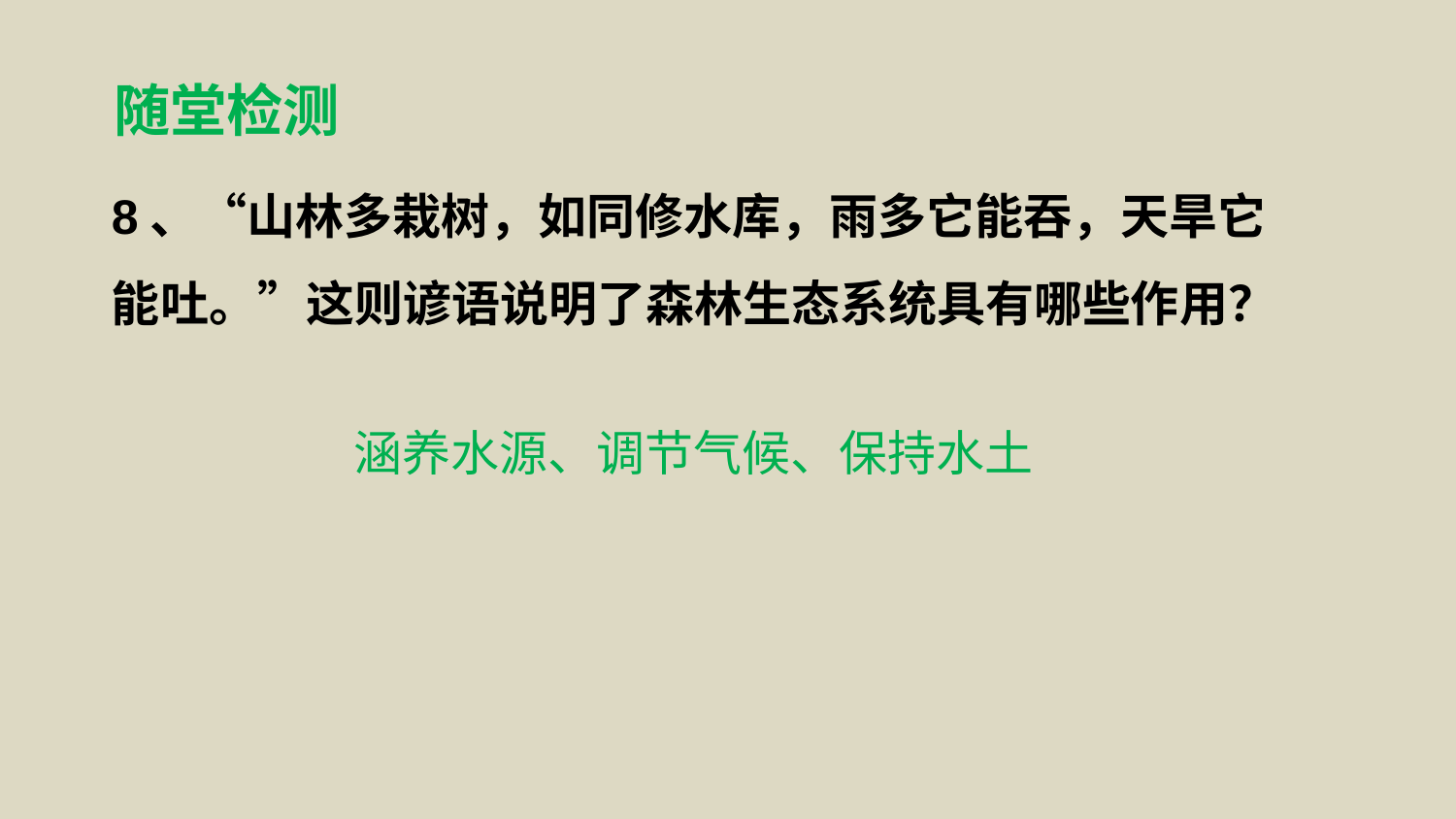

随堂检测
8、“山林多栽树，如同修水库，雨多它能吞，天旱它能吐。”这则谚语说明了森林生态系统具有哪些作用？
涵养水源、调节气候、保持水土